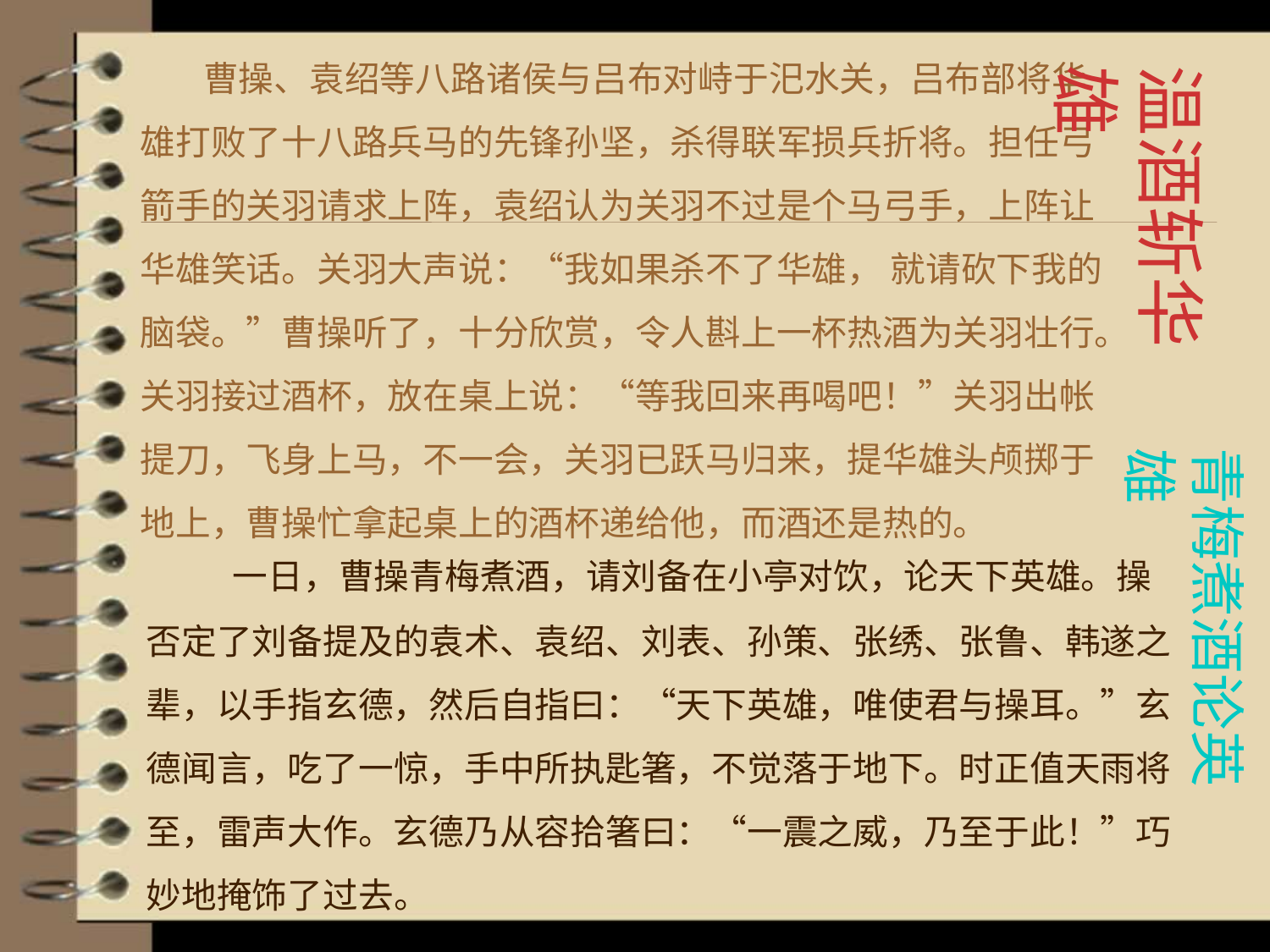

曹操、袁绍等八路诸侯与吕布对峙于汜水关，吕布部将华雄打败了十八路兵马的先锋孙坚，杀得联军损兵折将。担任弓箭手的关羽请求上阵，袁绍认为关羽不过是个马弓手，上阵让华雄笑话。关羽大声说：“我如果杀不了华雄， 就请砍下我的脑袋。”曹操听了，十分欣赏，令人斟上一杯热酒为关羽壮行。关羽接过酒杯，放在桌上说：“等我回来再喝吧！”关羽出帐提刀，飞身上马，不一会，关羽已跃马归来，提华雄头颅掷于地上，曹操忙拿起桌上的酒杯递给他，而酒还是热的。
温酒斩华雄
青梅煮酒论英雄
        一日，曹操青梅煮酒，请刘备在小亭对饮，论天下英雄。操否定了刘备提及的袁术、袁绍、刘表、孙策、张绣、张鲁、韩遂之辈，以手指玄德，然后自指曰：“天下英雄，唯使君与操耳。”玄德闻言，吃了一惊，手中所执匙箸，不觉落于地下。时正值天雨将至，雷声大作。玄德乃从容拾箸曰：“一震之威，乃至于此！”巧妙地掩饰了过去。